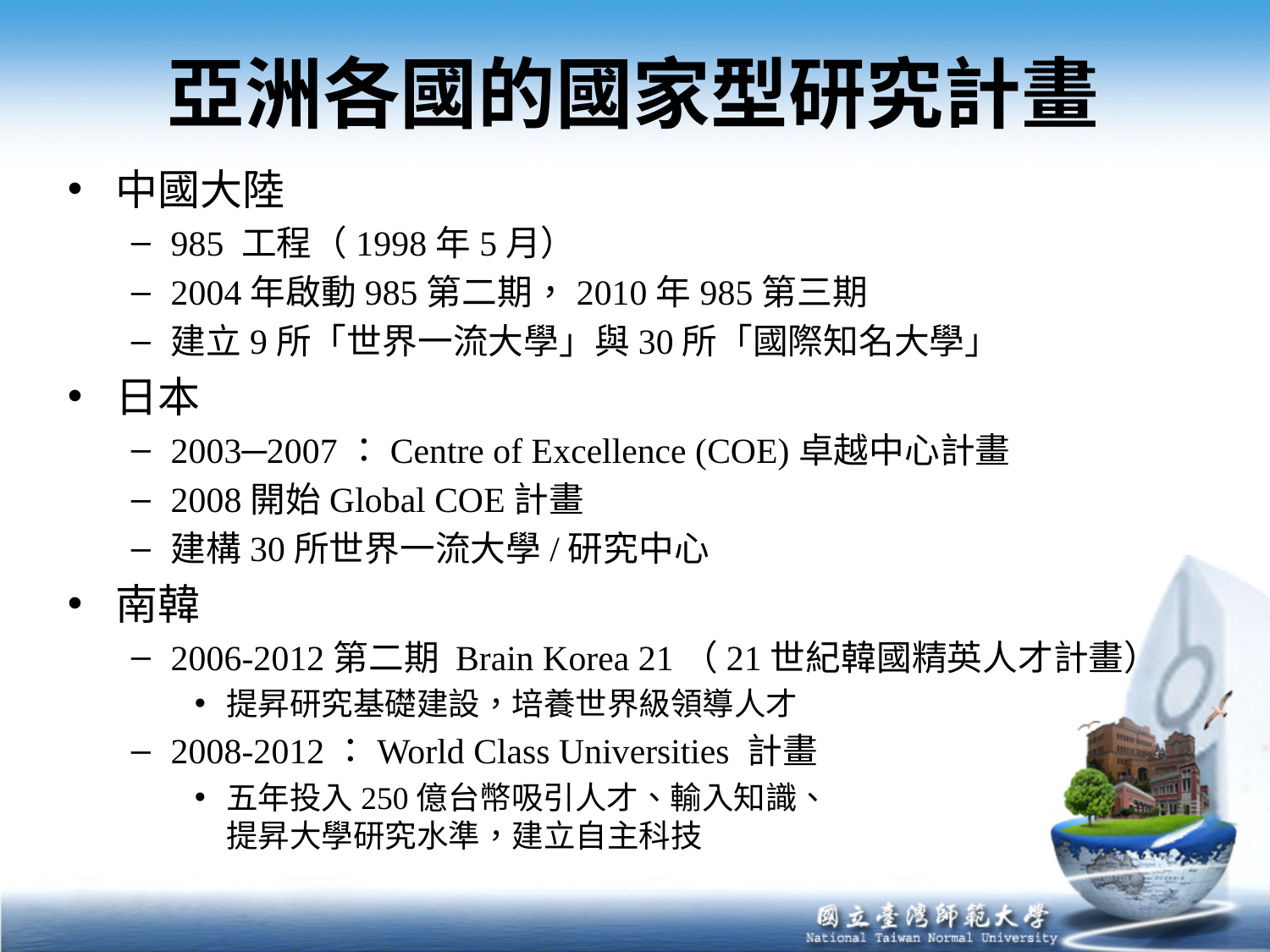

# 亞洲各國的國家型研究計畫
中國大陸
985 工程（1998年5月）
2004年啟動985第二期，2010年985第三期
建立9所「世界一流大學」與30所「國際知名大學」
日本
2003─2007：Centre of Excellence (COE)卓越中心計畫
2008開始Global COE計畫
建構30所世界一流大學/研究中心
南韓
2006-2012第二期 Brain Korea 21（21世紀韓國精英人才計畫）
提昇研究基礎建設，培養世界級領導人才
2008-2012：World Class Universities 計畫
五年投入250億台幣吸引人才、輸入知識、
提昇大學研究水準，建立自主科技